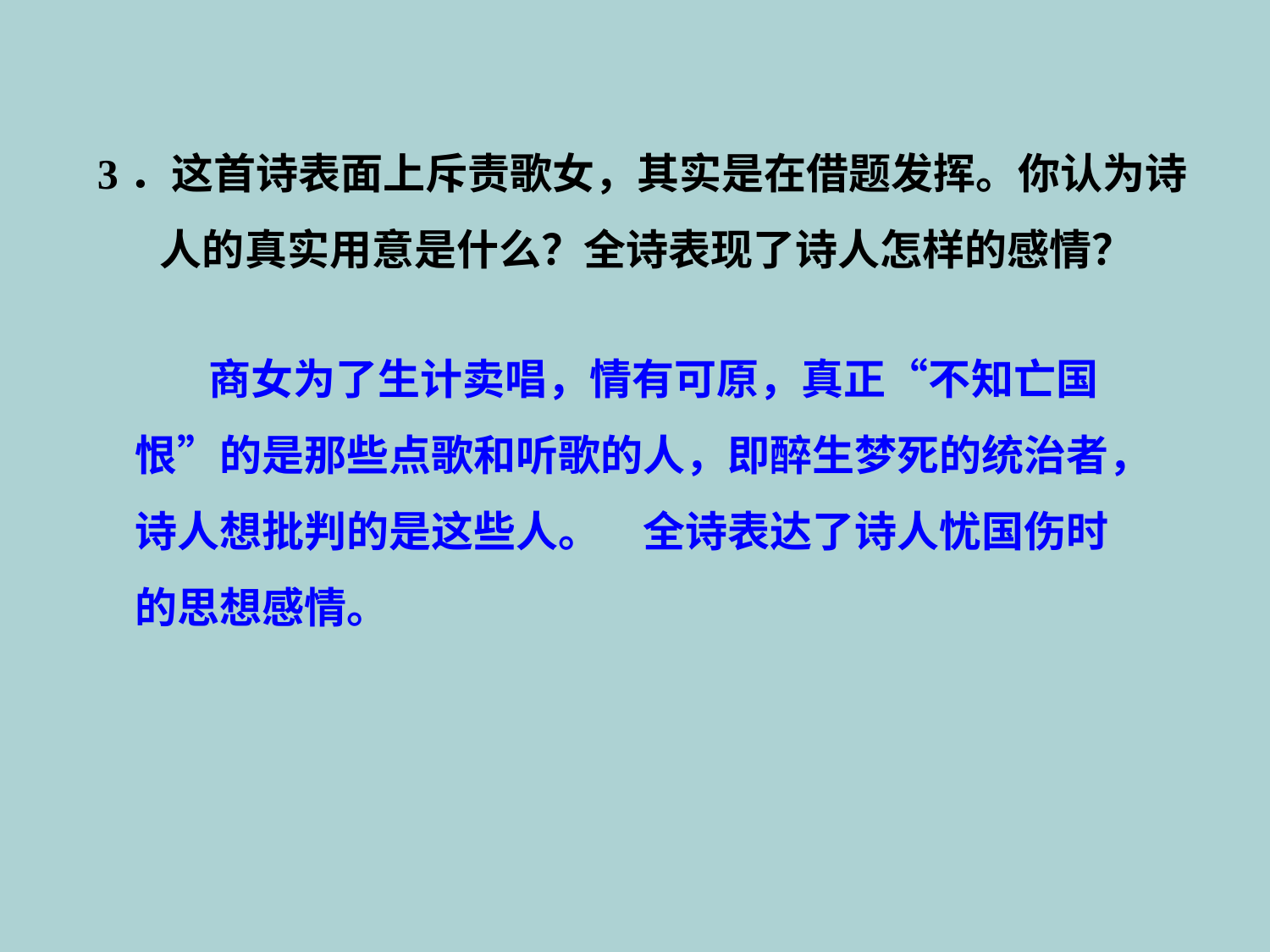

3．这首诗表面上斥责歌女，其实是在借题发挥。你认为诗人的真实用意是什么？全诗表现了诗人怎样的感情？
商女为了生计卖唱，情有可原，真正“不知亡国恨”的是那些点歌和听歌的人，即醉生梦死的统治者，诗人想批判的是这些人。　全诗表达了诗人忧国伤时的思想感情。